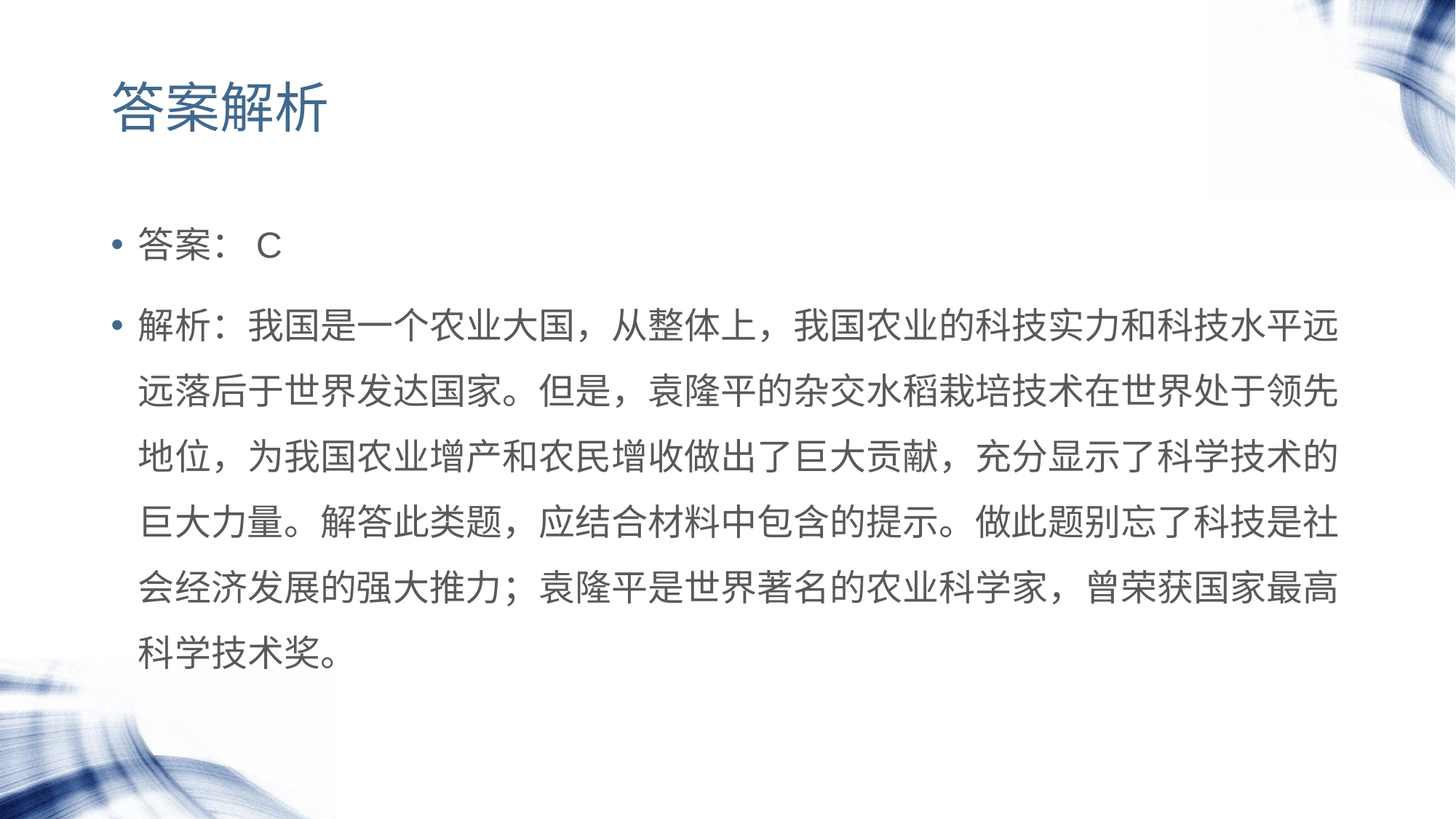

# 答案解析
答案：C
解析：我国是一个农业大国，从整体上，我国农业的科技实力和科技水平远远落后于世界发达国家。但是，袁隆平的杂交水稻栽培技术在世界处于领先地位，为我国农业增产和农民增收做出了巨大贡献，充分显示了科学技术的巨大力量。解答此类题，应结合材料中包含的提示。做此题别忘了科技是社会经济发展的强大推力；袁隆平是世界著名的农业科学家，曾荣获国家最高科学技术奖。